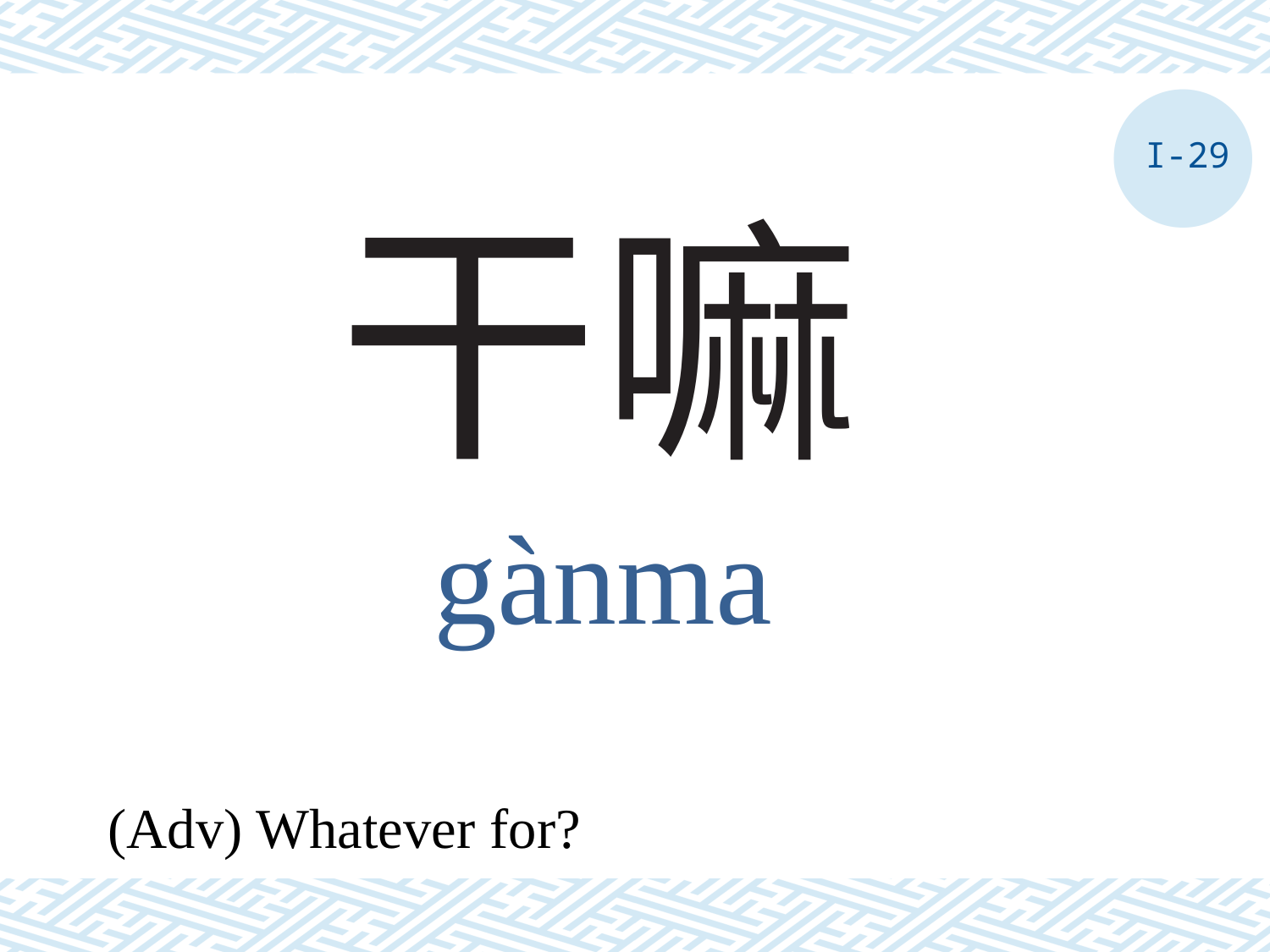

I-29

# 干嘛
gànma
(Adv) Whatever for?